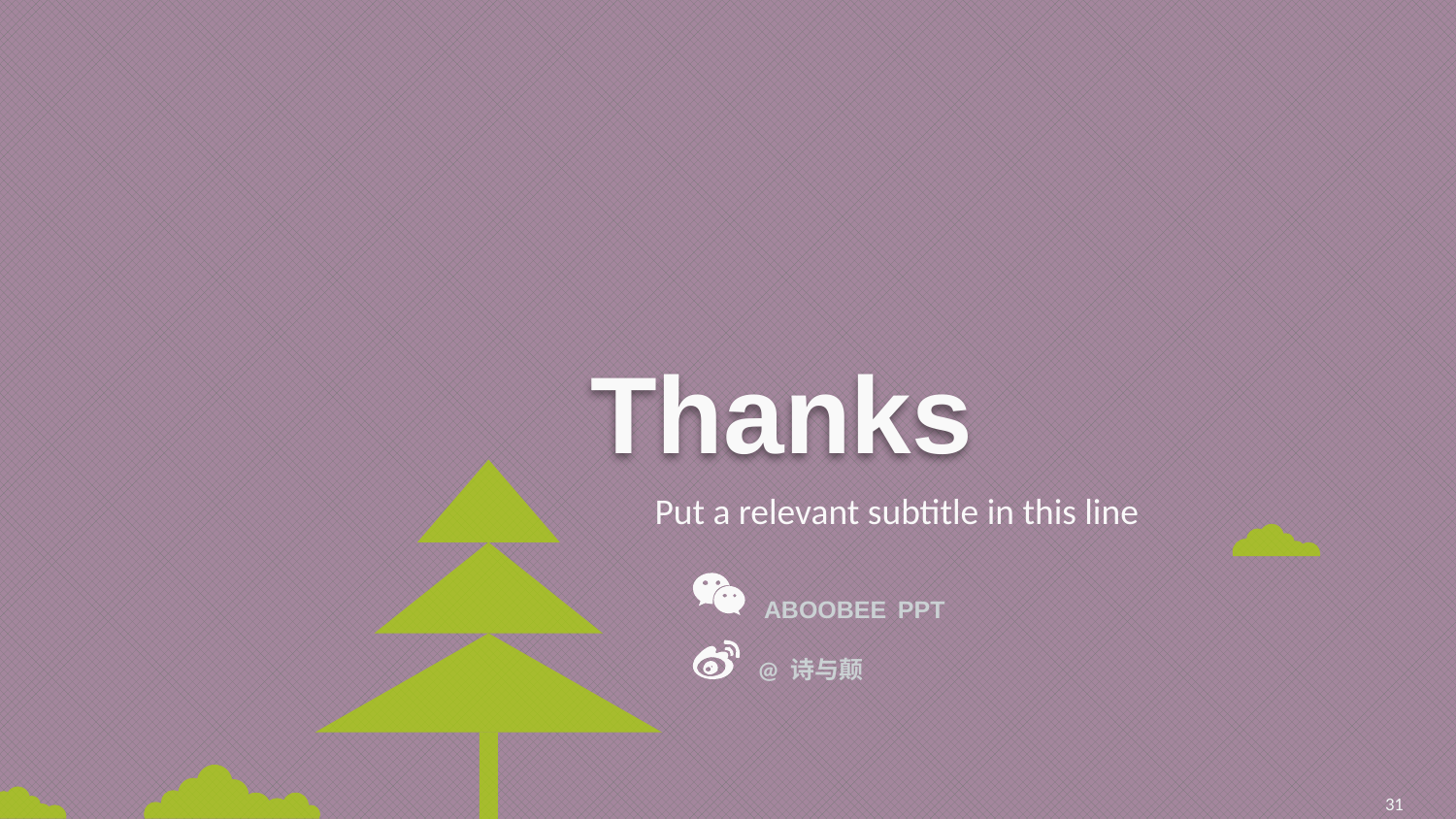

Thanks

Put a relevant subtitle in this line

ABOOBEE  PPT
@ 诗与颠